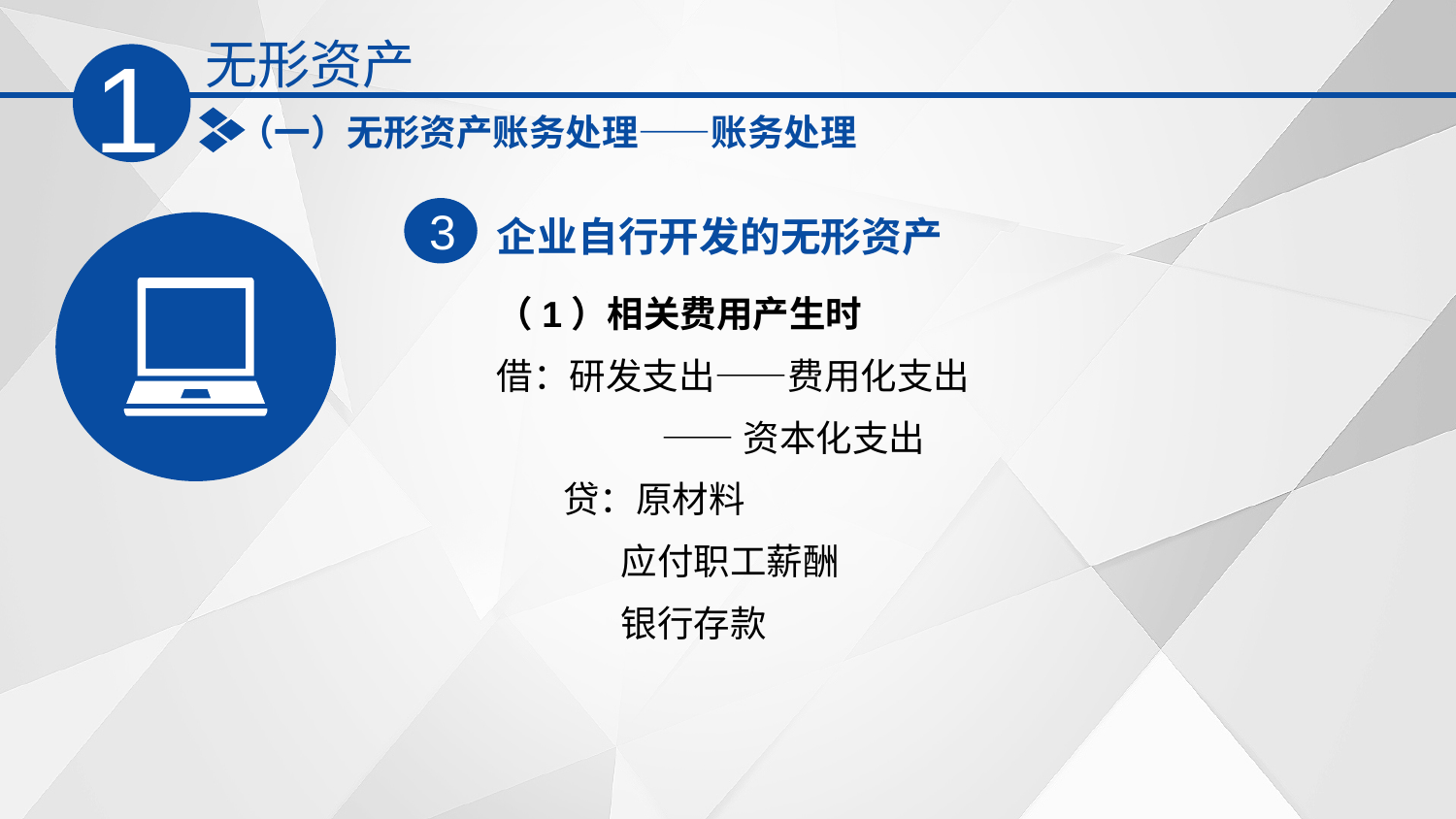

无形资产
1

（一）无形资产账务处理——账务处理

企业自行开发的无形资产
3

（1）相关费用产生时
借：研发支出——费用化支出
                    ——资本化支出
       贷：原材料
              应付职工薪酬
              银行存款